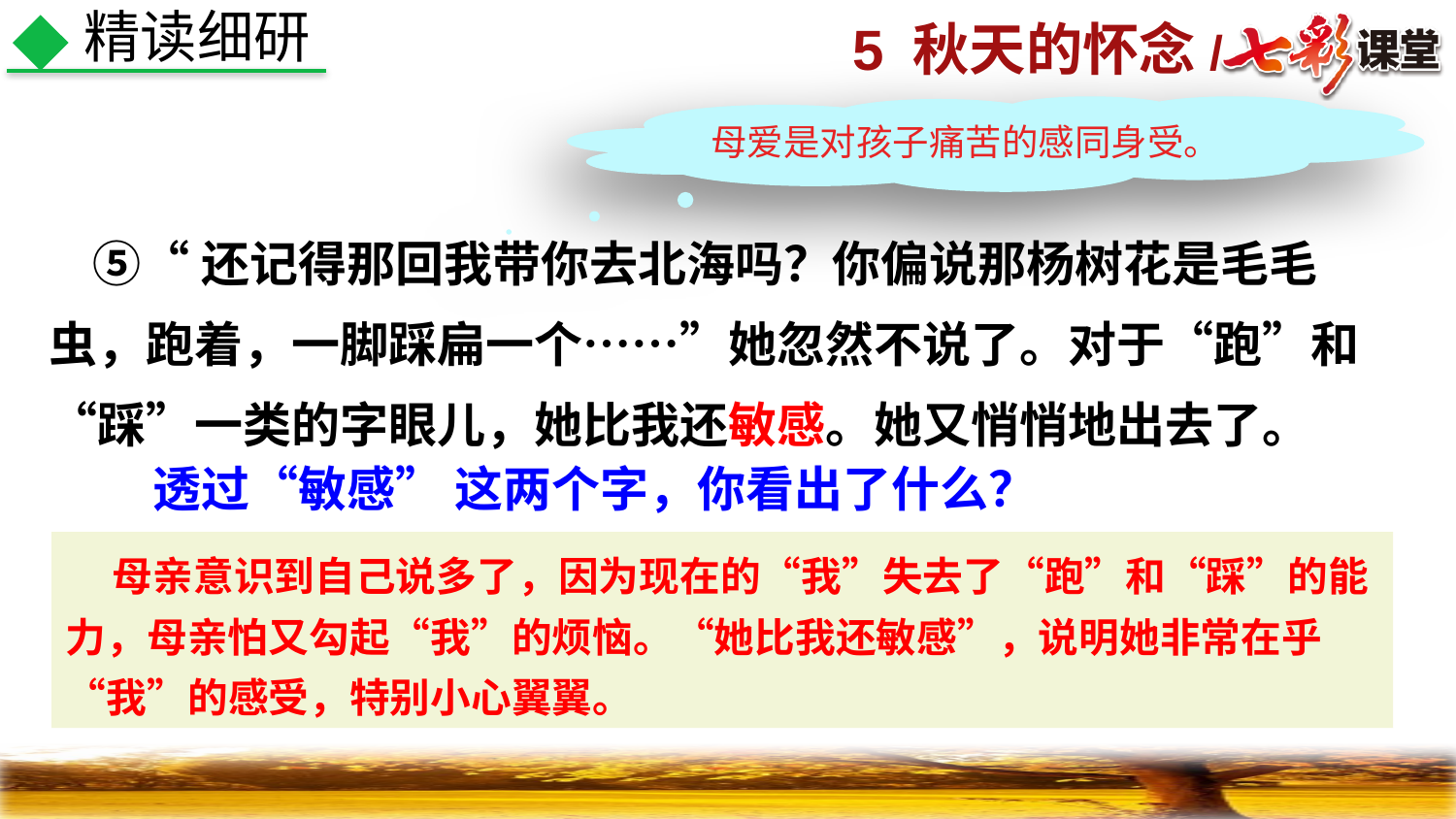

精读细研

母爱是对孩子痛苦的感同身受。
    ⑤“还记得那回我带你去北海吗？你偏说那杨树花是毛毛虫，跑着，一脚踩扁一个……”她忽然不说了。对于“跑”和“踩”一类的字眼儿，她比我还敏感。她又悄悄地出去了。
透过“敏感” 这两个字，你看出了什么？
    母亲意识到自己说多了，因为现在的“我”失去了“跑”和“踩”的能力，母亲怕又勾起“我”的烦恼。“她比我还敏感”，说明她非常在乎“我”的感受，特别小心翼翼。